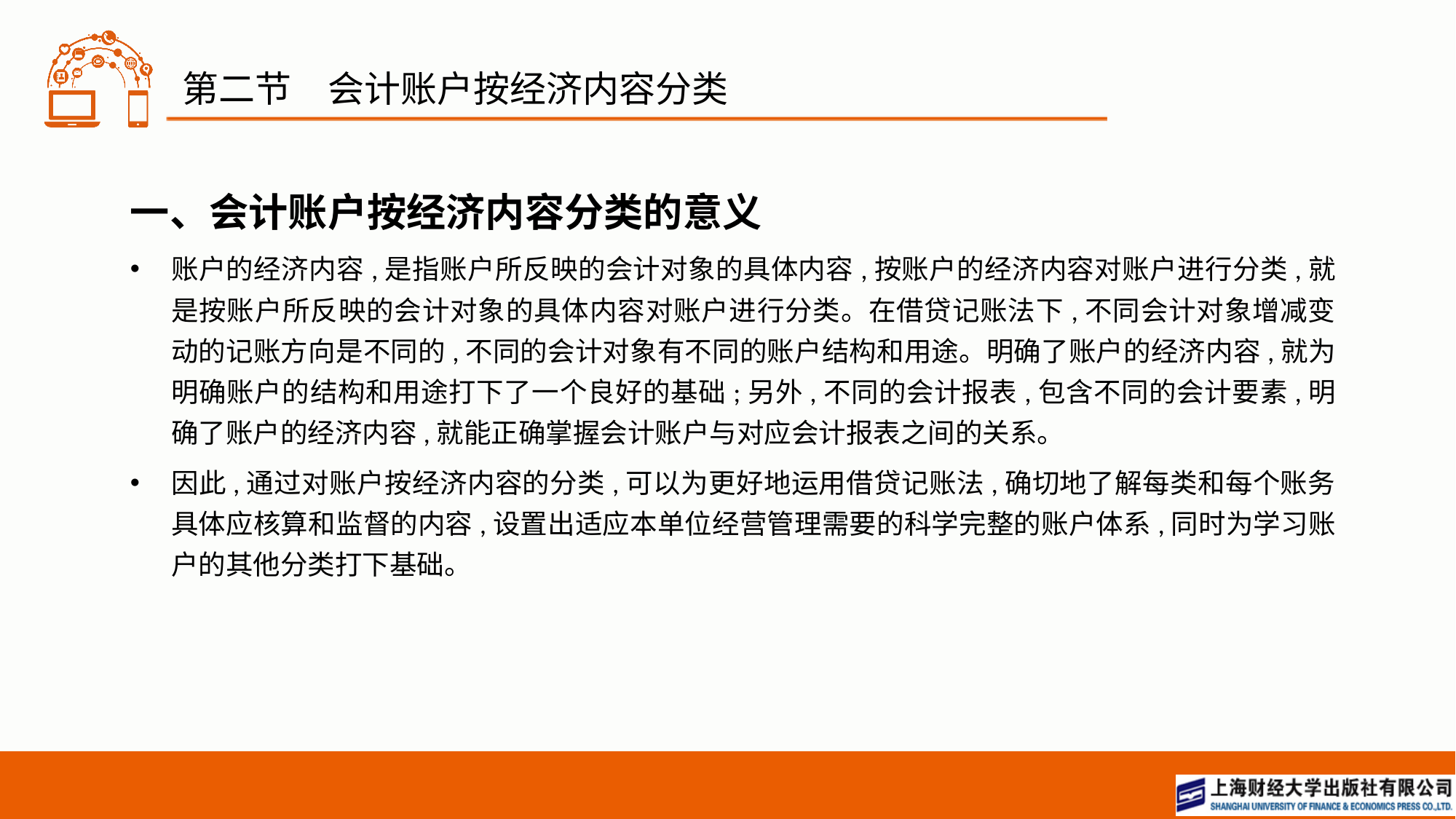

# 第二节　会计账户按经济内容分类
一、会计账户按经济内容分类的意义
账户的经济内容,是指账户所反映的会计对象的具体内容,按账户的经济内容对账户进行分类,就是按账户所反映的会计对象的具体内容对账户进行分类。在借贷记账法下,不同会计对象增减变动的记账方向是不同的,不同的会计对象有不同的账户结构和用途。明确了账户的经济内容,就为明确账户的结构和用途打下了一个良好的基础;另外,不同的会计报表,包含不同的会计要素,明确了账户的经济内容,就能正确掌握会计账户与对应会计报表之间的关系。
因此,通过对账户按经济内容的分类,可以为更好地运用借贷记账法,确切地了解每类和每个账务具体应核算和监督的内容,设置出适应本单位经营管理需要的科学完整的账户体系,同时为学习账户的其他分类打下基础。